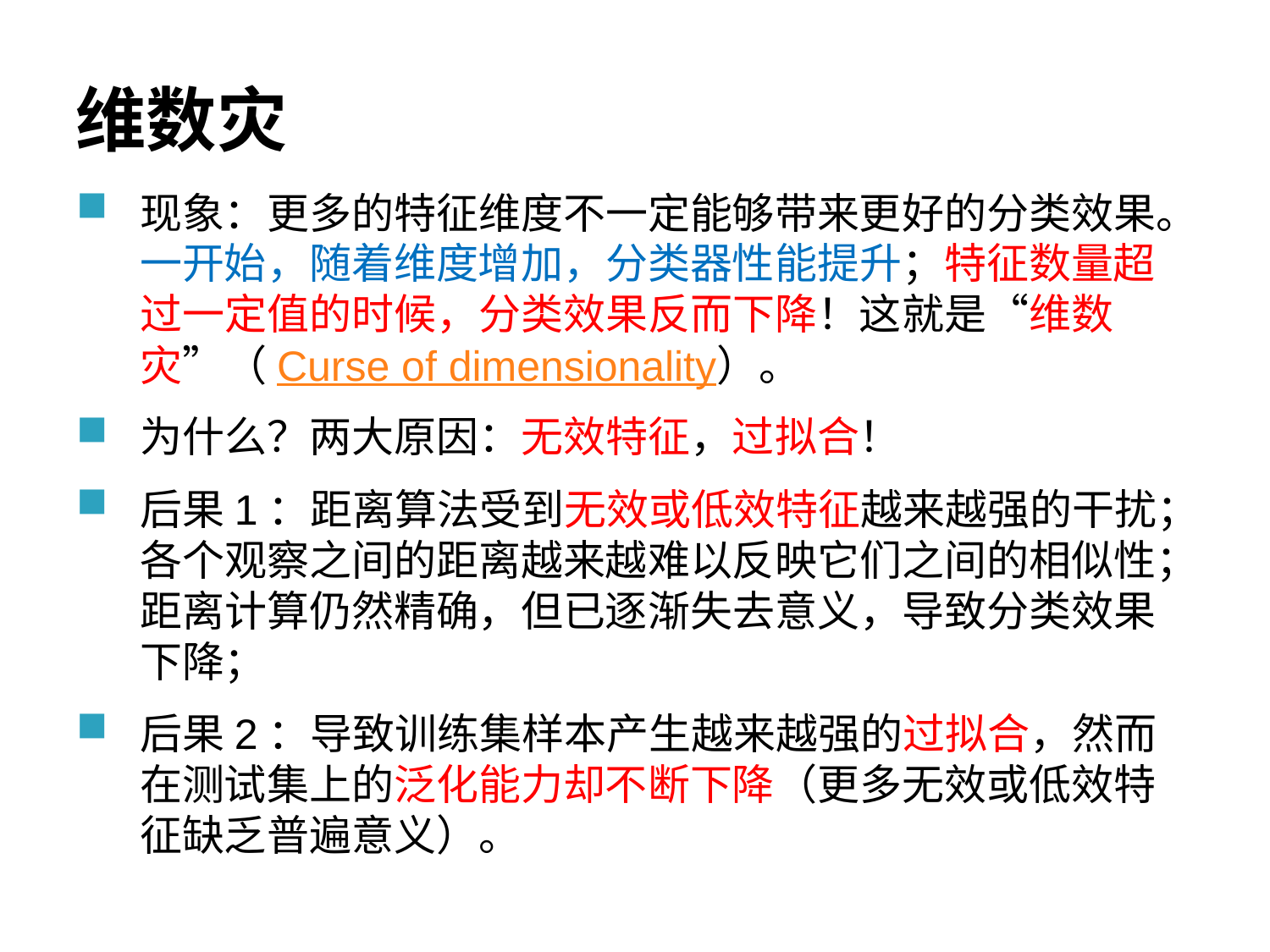

# 维数灾
现象：更多的特征维度不一定能够带来更好的分类效果。一开始，随着维度增加，分类器性能提升；特征数量超过一定值的时候，分类效果反而下降！这就是“维数灾”（Curse of dimensionality）。
为什么？两大原因：无效特征，过拟合！
后果1：距离算法受到无效或低效特征越来越强的干扰；各个观察之间的距离越来越难以反映它们之间的相似性；距离计算仍然精确，但已逐渐失去意义，导致分类效果下降；
后果2：导致训练集样本产生越来越强的过拟合，然而在测试集上的泛化能力却不断下降（更多无效或低效特征缺乏普遍意义）。